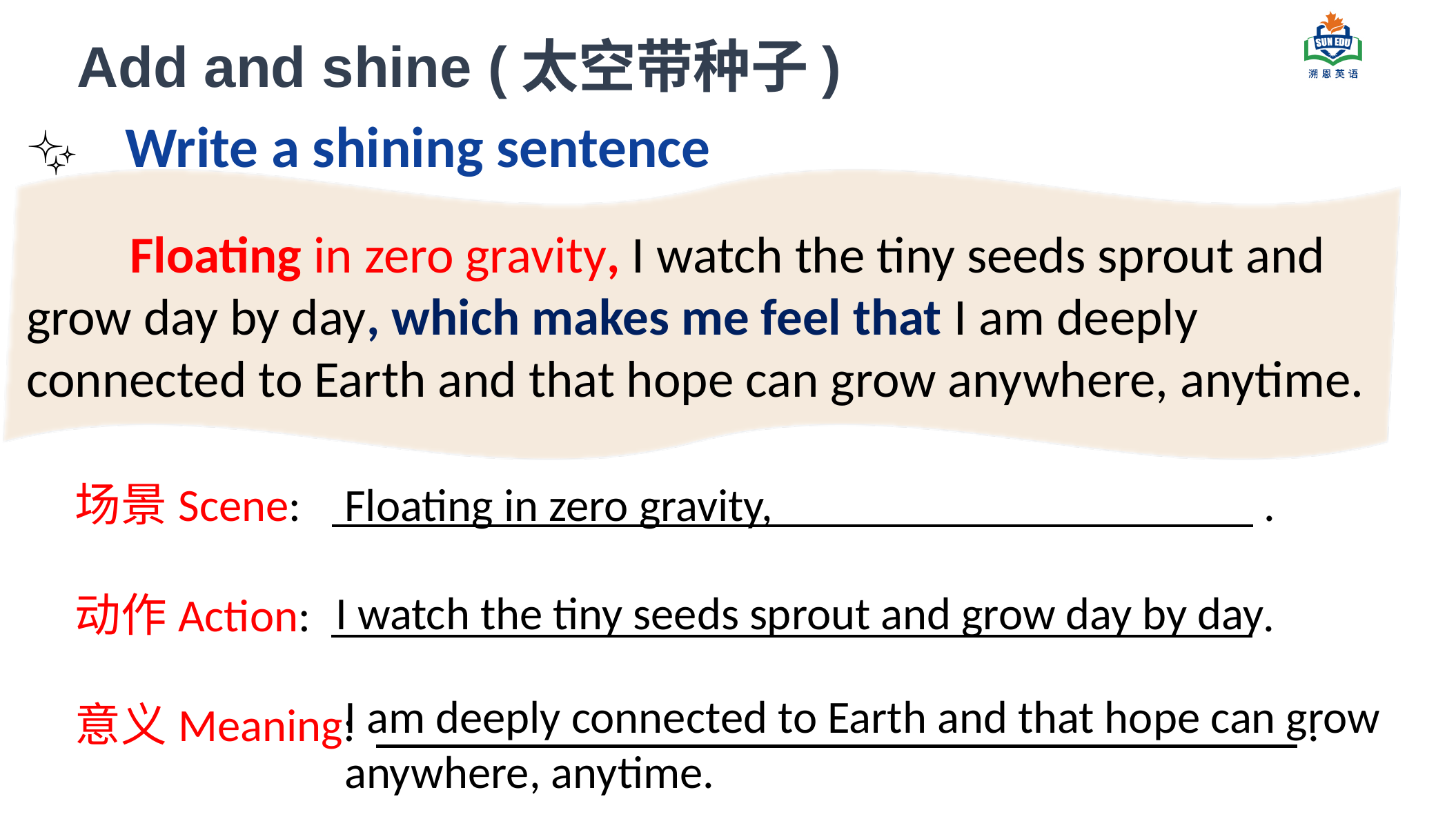

Add and shine (太空带种子)
✨    Write a shining sentence

	Floating in zero gravity, I watch the tiny seeds sprout and grow day by day, which makes me feel that I am deeply connected to Earth and that hope can grow anywhere, anytime.
场景Scene:                                                                                             .

动作Action:                                                                                            .

意义Meaning:                                                                                            .
Floating in zero gravity,
I watch the tiny seeds sprout and grow day by day
I am deeply connected to Earth and that hope can grow anywhere, anytime.